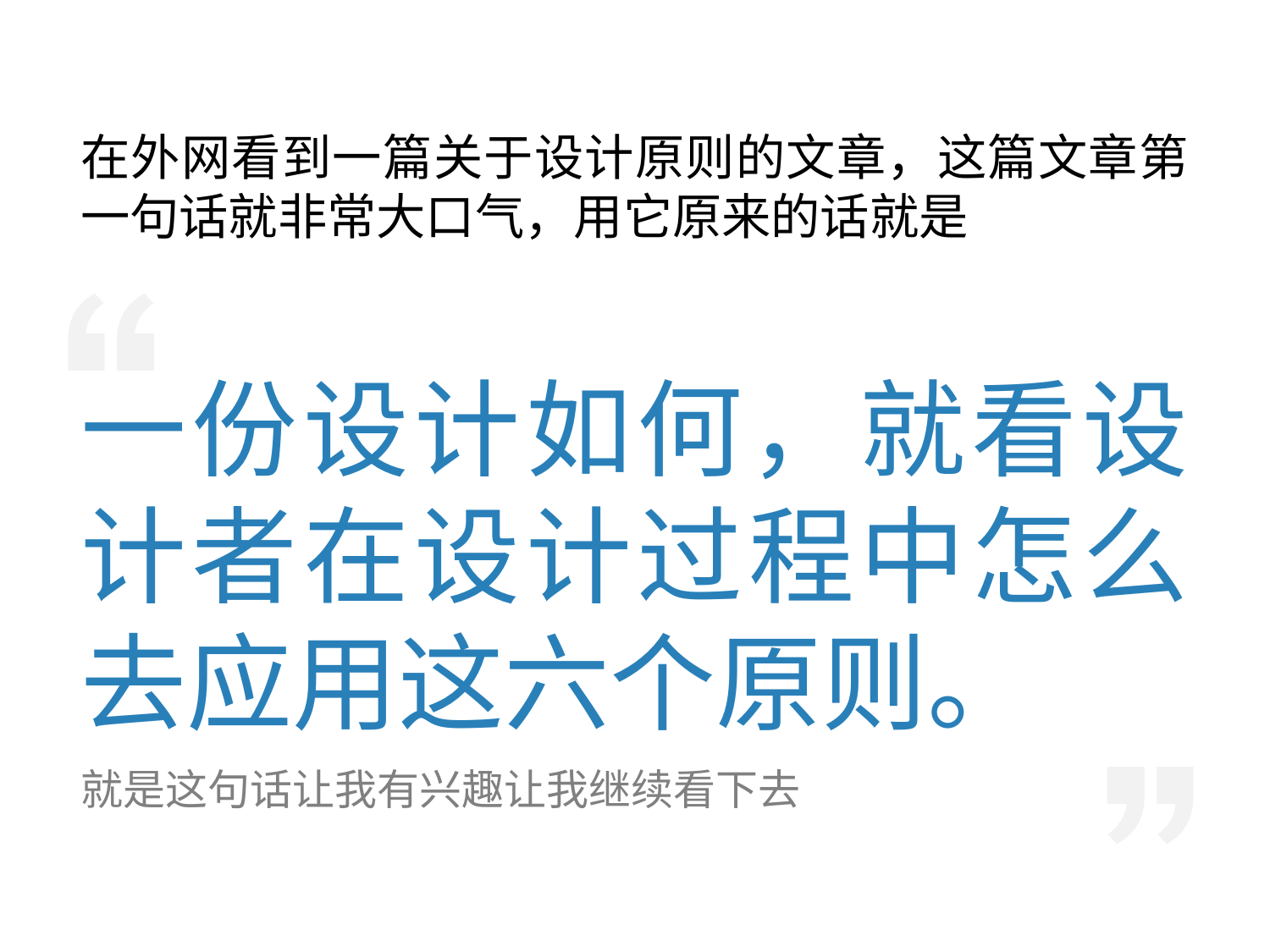

在外网看到一篇关于设计原则的文章，这篇文章第一句话就非常大口气，用它原来的话就是

一份设计如何，就看设计者在设计过程中怎么去应用这六个原则。

就是这句话让我有兴趣让我继续看下去